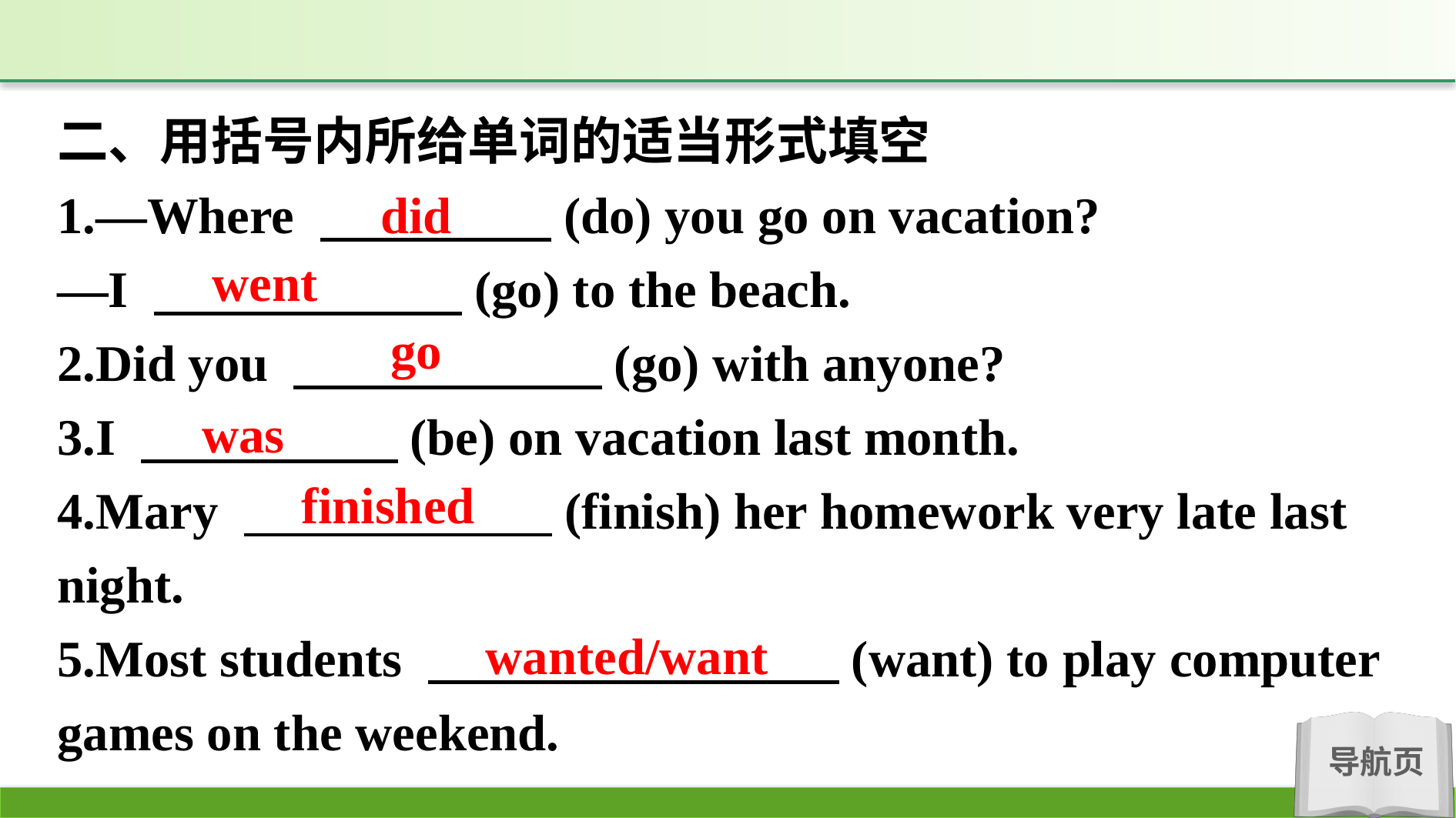

二、用括号内所给单词的适当形式填空
1.—Where 　　　　 (do) you go on vacation?
—I 　　　　　　(go) to the beach.
2.Did you 　　　　　　(go) with anyone?
3.I 　　　　　(be) on vacation last month.
4.Mary 　　　　　　(finish) her homework very late last night.
5.Most students 　　　　　　　　(want) to play computer games on the weekend.
did
went
go
was
finished
wanted/want